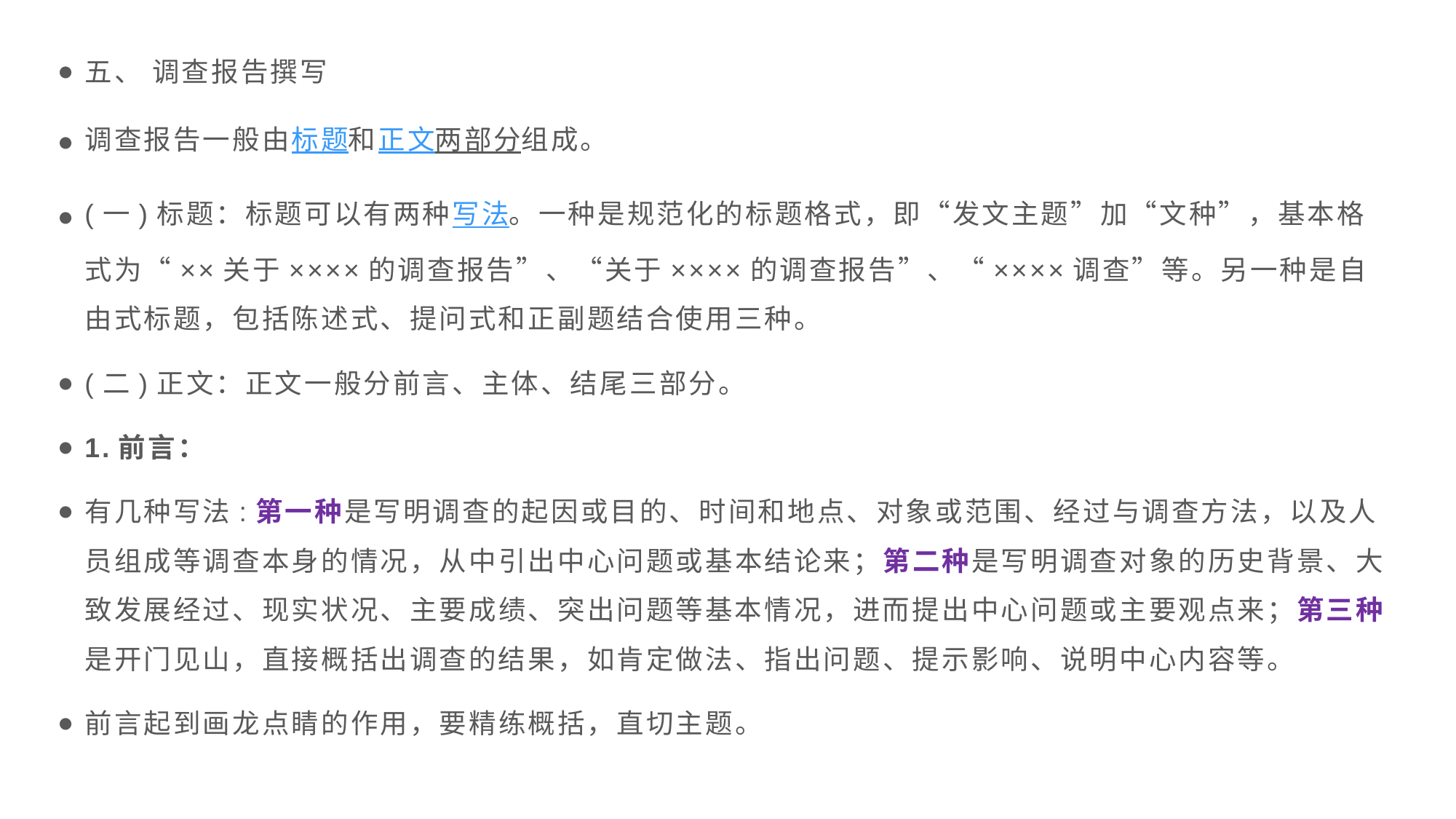

五、 调查报告撰写
调查报告一般由标题和正文两部分组成。
(一)标题：标题可以有两种写法。一种是规范化的标题格式，即“发文主题”加“文种”，基本格式为“××关于××××的调查报告”、“关于××××的调查报告”、“××××调查”等。另一种是自由式标题，包括陈述式、提问式和正副题结合使用三种。
(二)正文：正文一般分前言、主体、结尾三部分。
1.前言：
有几种写法:第一种是写明调查的起因或目的、时间和地点、对象或范围、经过与调查方法，以及人员组成等调查本身的情况，从中引出中心问题或基本结论来；第二种是写明调查对象的历史背景、大致发展经过、现实状况、主要成绩、突出问题等基本情况，进而提出中心问题或主要观点来；第三种是开门见山，直接概括出调查的结果，如肯定做法、指出问题、提示影响、说明中心内容等。
前言起到画龙点睛的作用，要精练概括，直切主题。
8